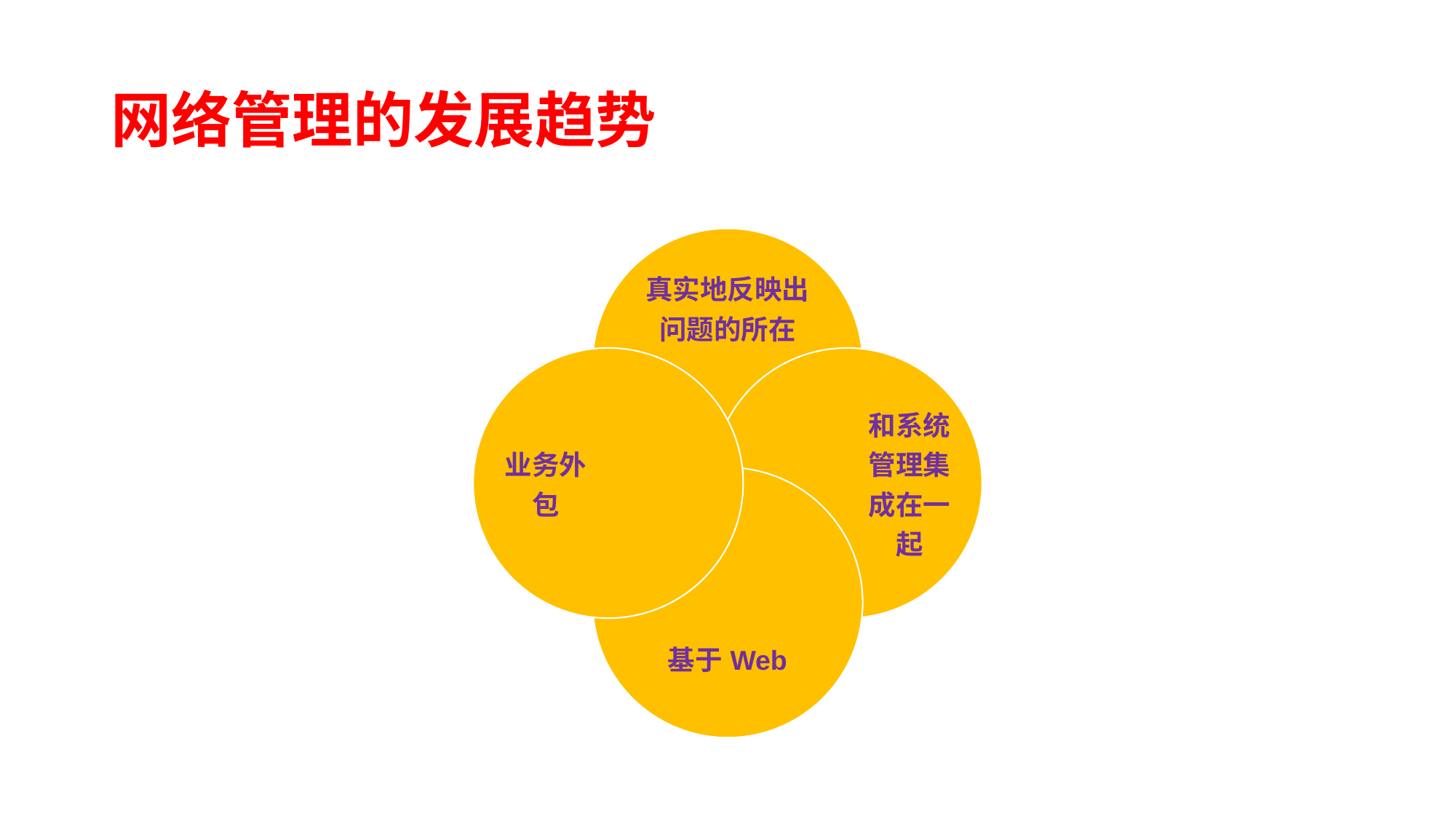

# 网络管理的发展趋势
真实地反映出问题的所在
和系统管理集成在一起
基于Web
业务外包